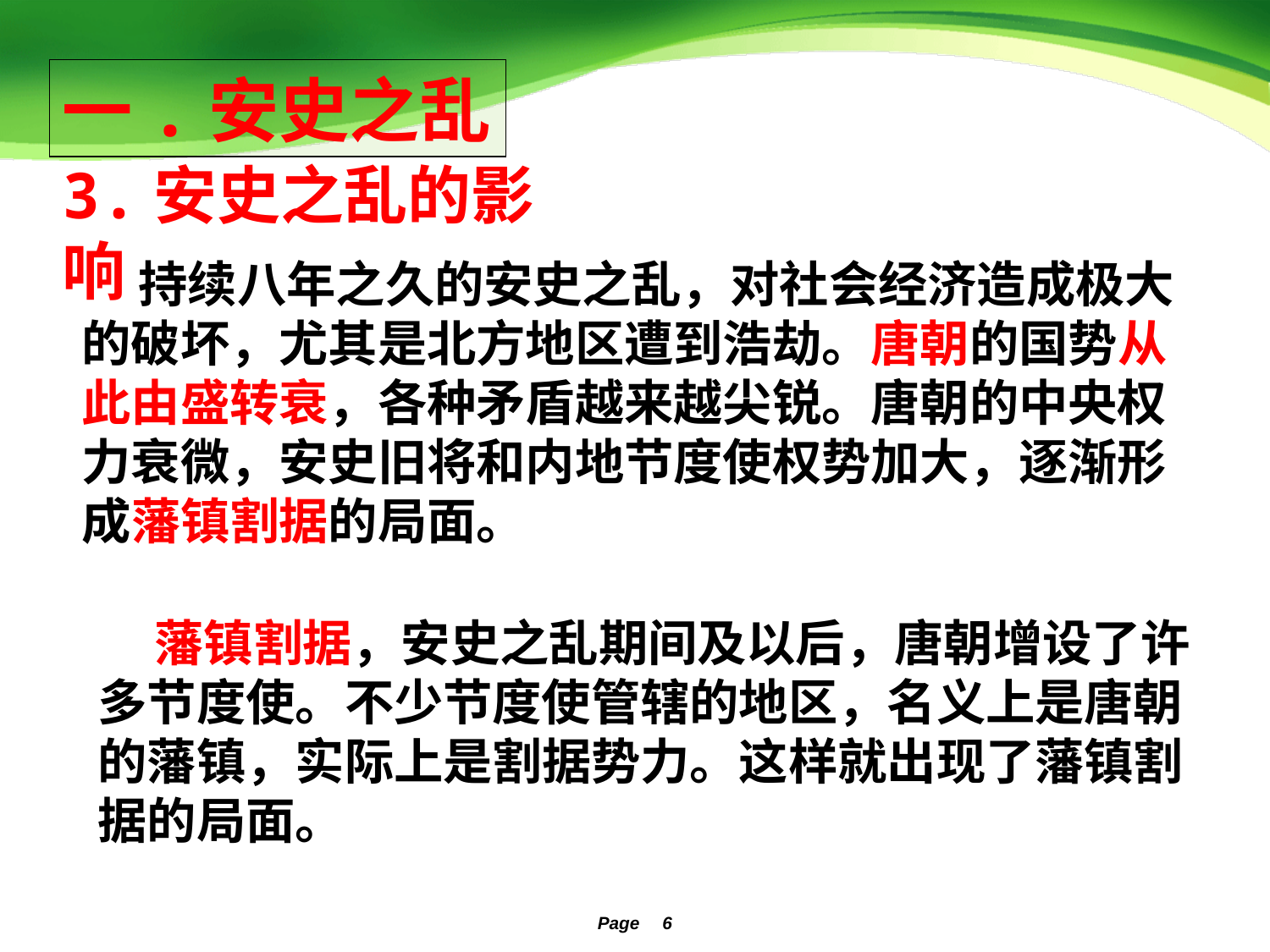

一.安史之乱
3.安史之乱的影响
    持续八年之久的安史之乱，对社会经济造成极大的破坏，尤其是北方地区遭到浩劫。唐朝的国势从此由盛转衰，各种矛盾越来越尖锐。唐朝的中央权力衰微，安史旧将和内地节度使权势加大，逐渐形成藩镇割据的局面。
    藩镇割据，安史之乱期间及以后，唐朝增设了许多节度使。不少节度使管辖的地区，名义上是唐朝的藩镇，实际上是割据势力。这样就出现了藩镇割据的局面。